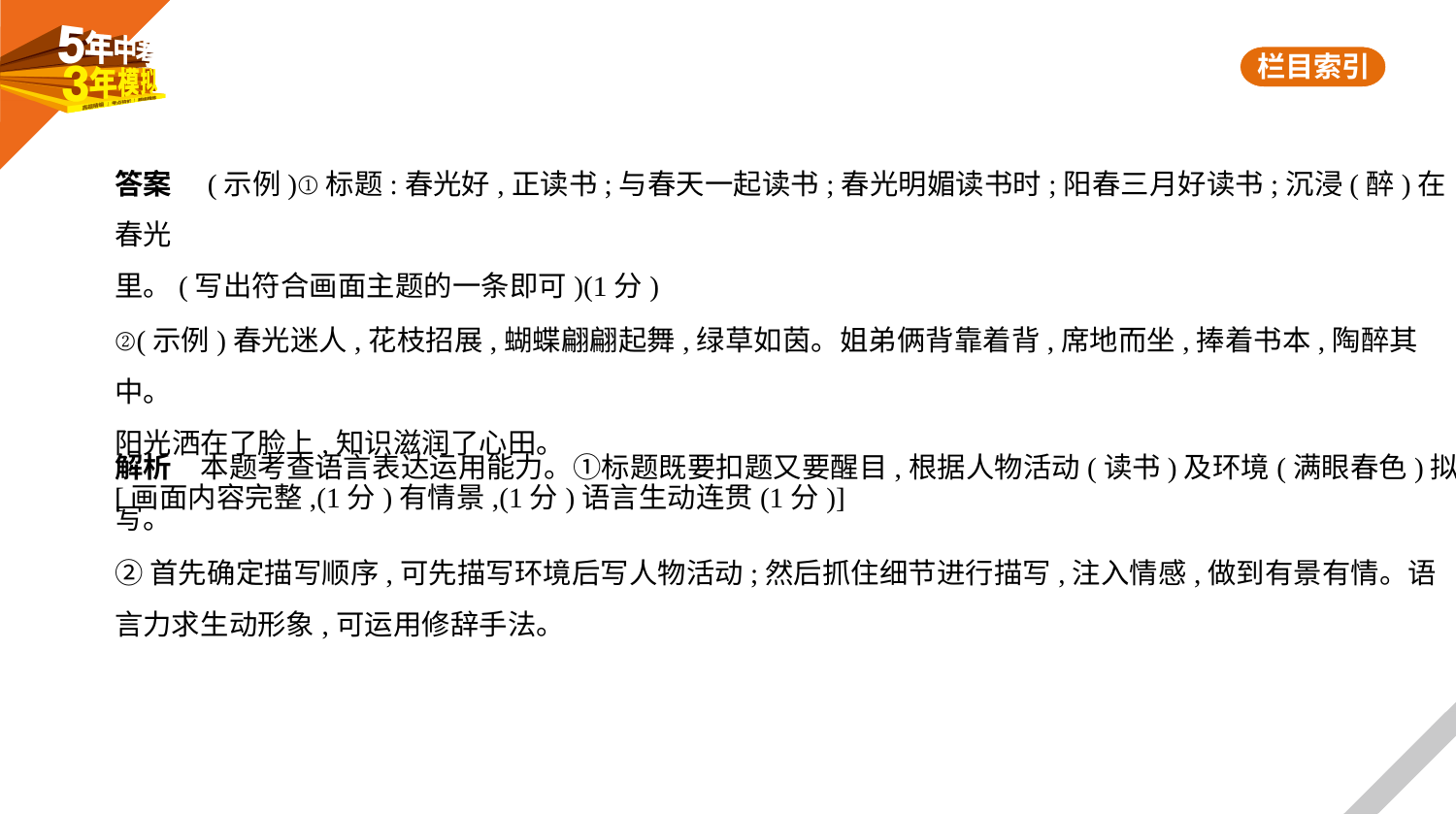

答案　(示例)①标题:春光好,正读书;与春天一起读书;春光明媚读书时;阳春三月好读书;沉浸(醉)在春光
里。(写出符合画面主题的一条即可)(1分)
②(示例)春光迷人,花枝招展,蝴蝶翩翩起舞,绿草如茵。姐弟俩背靠着背,席地而坐,捧着书本,陶醉其中。
阳光洒在了脸上,知识滋润了心田。
[画面内容完整,(1分)有情景,(1分)语言生动连贯(1分)]
解析　本题考查语言表达运用能力。①标题既要扣题又要醒目,根据人物活动(读书)及环境(满眼春色)拟
写。
②首先确定描写顺序,可先描写环境后写人物活动;然后抓住细节进行描写,注入情感,做到有景有情。语
言力求生动形象,可运用修辞手法。